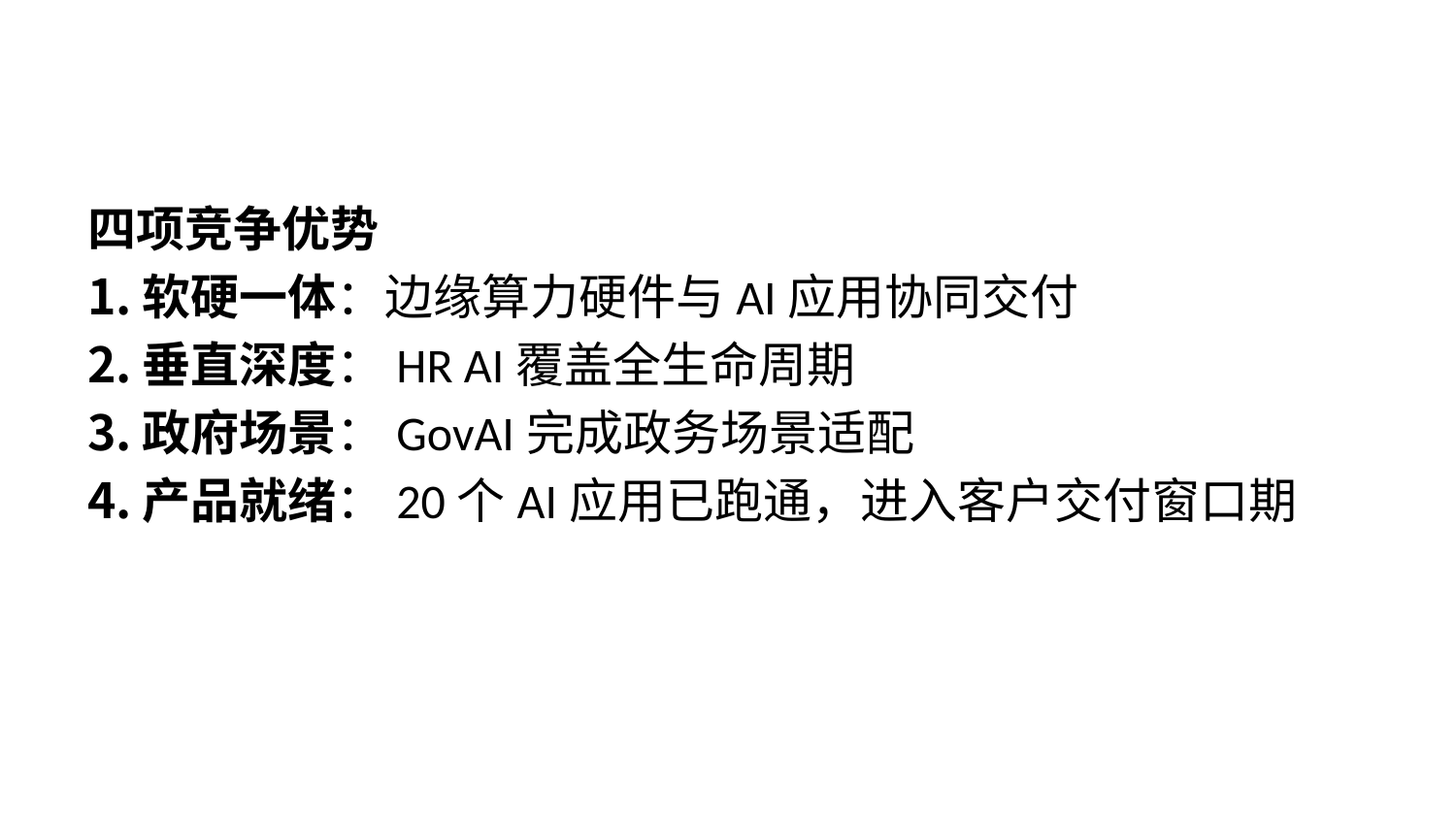

四项竞争优势
软硬一体：边缘算力硬件与AI应用协同交付
垂直深度：HR AI覆盖全生命周期
政府场景：GovAI完成政务场景适配
产品就绪：20个AI应用已跑通，进入客户交付窗口期